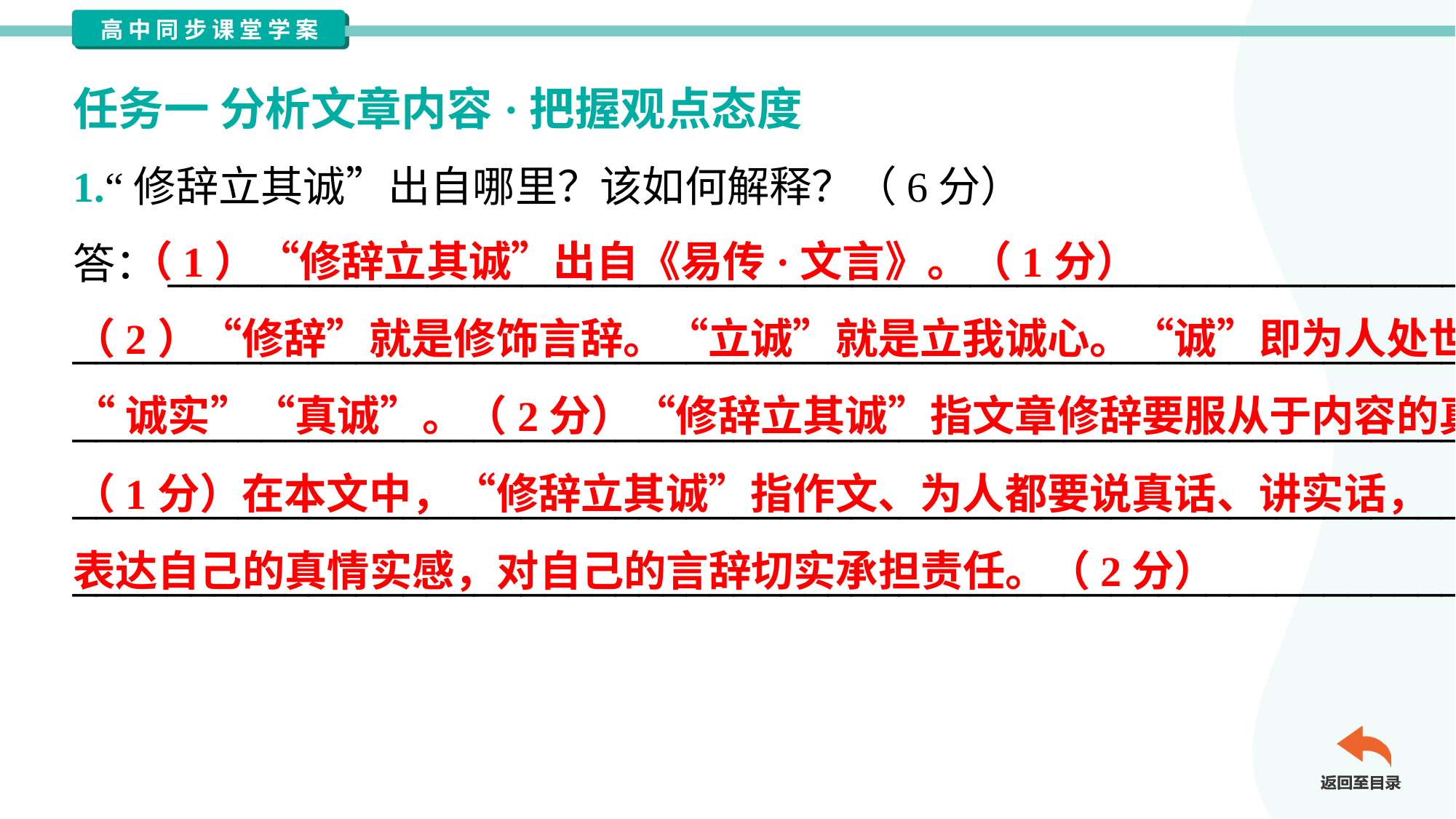

任务一 分析文章内容·把握观点态度
1.“修辞立其诚”出自哪里？该如何解释？（6分）
答：_________________________________________________________
_____________________________________________________________
_____________________________________________________________
_____________________________________________________________
_____________________________________________________________
     （1）“修辞立其诚”出自《易传·文言》。（1分）
（2）“修辞”就是修饰言辞。“立诚”就是立我诚心。“诚”即为人处世
“诚实”“真诚”。（2分）“修辞立其诚”指文章修辞要服从于内容的真实。
（1分）在本文中，“修辞立其诚”指作文、为人都要说真话、讲实话，
表达自己的真情实感，对自己的言辞切实承担责任。（2分）